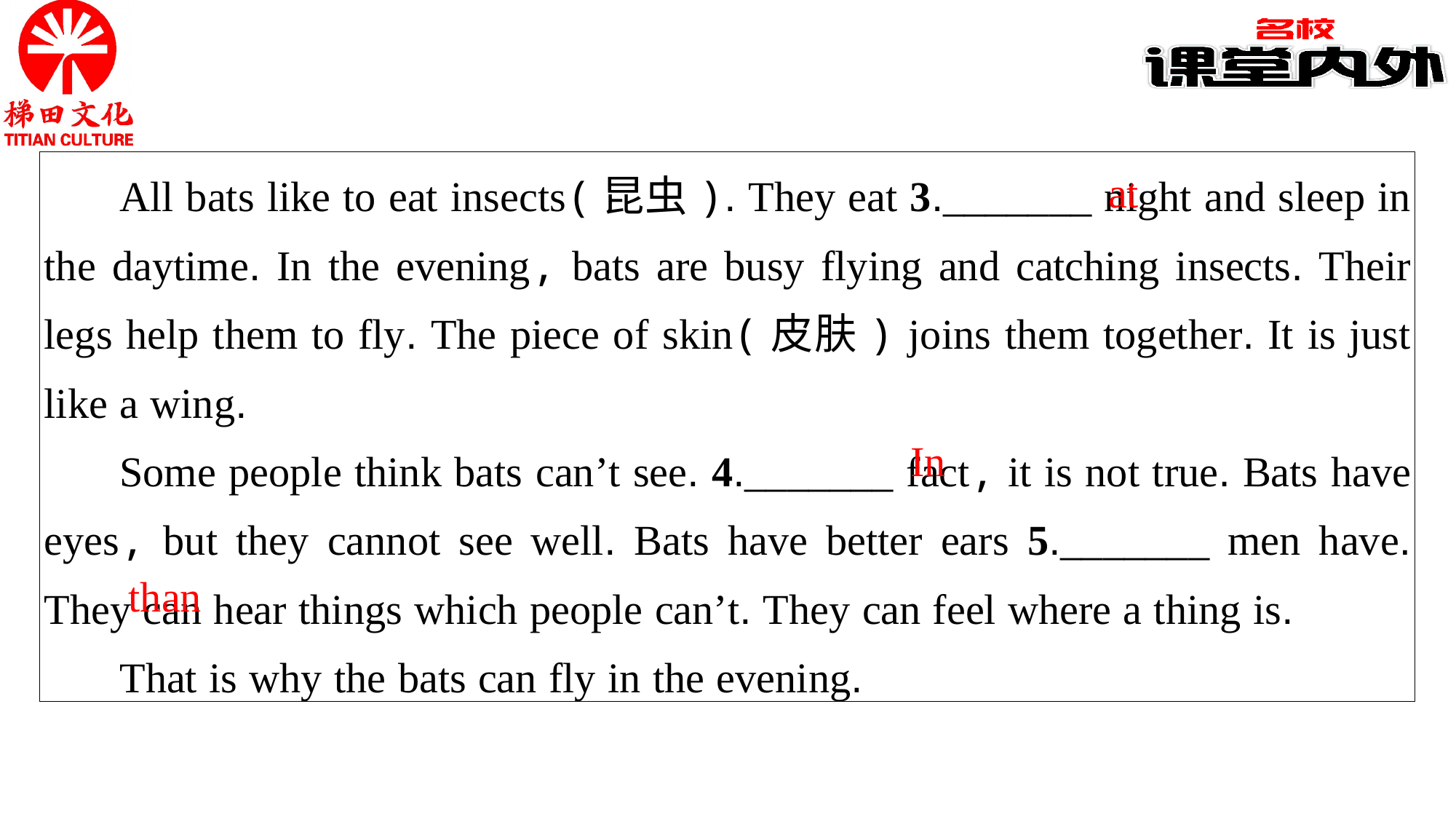

All bats like to eat insects(昆虫). They eat 3._______ night and sleep in the daytime. In the evening, bats are busy flying and catching insects. Their legs help them to fly. The piece of skin(皮肤) joins them together. It is just like a wing.
Some people think bats can’t see. 4._______ fact, it is not true. Bats have eyes, but they cannot see well. Bats have better ears 5._______ men have. They can hear things which people can’t. They can feel where a thing is.
That is why the bats can fly in the evening.
at
In
than